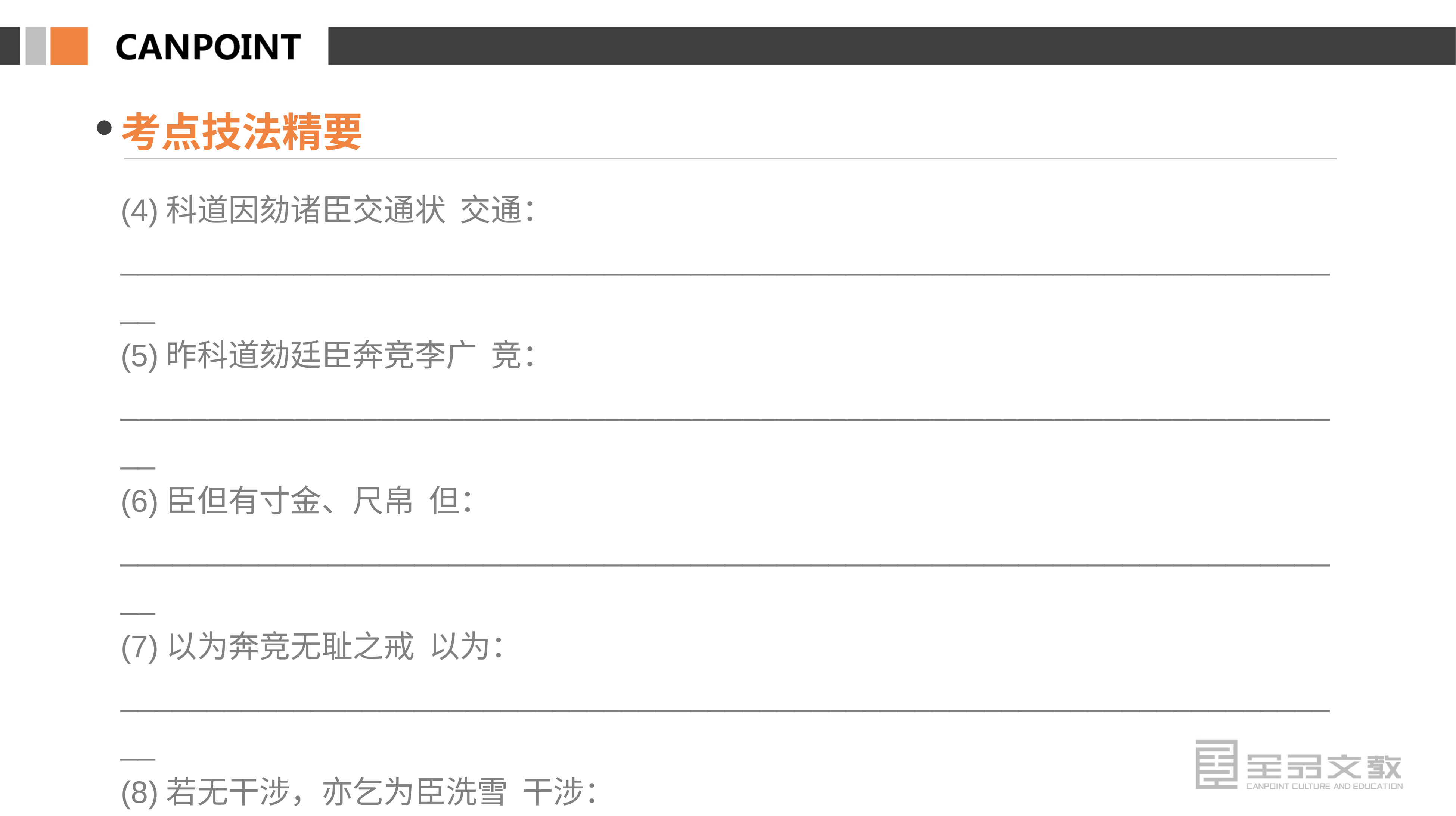

考点技法精要

(4)科道因劾诸臣交通状  交通：________________________________________________________________________
(5)昨科道劾廷臣奔竞李广  竞：________________________________________________________________________
(6)臣但有寸金、尺帛  但：________________________________________________________________________
(7)以为奔竞无耻之戒  以为：________________________________________________________________________
(8)若无干涉，亦乞为臣洗雪  干涉：________________________________________________________________________
(9)报许，赐敕驰驿  报：________________________________________________________________________